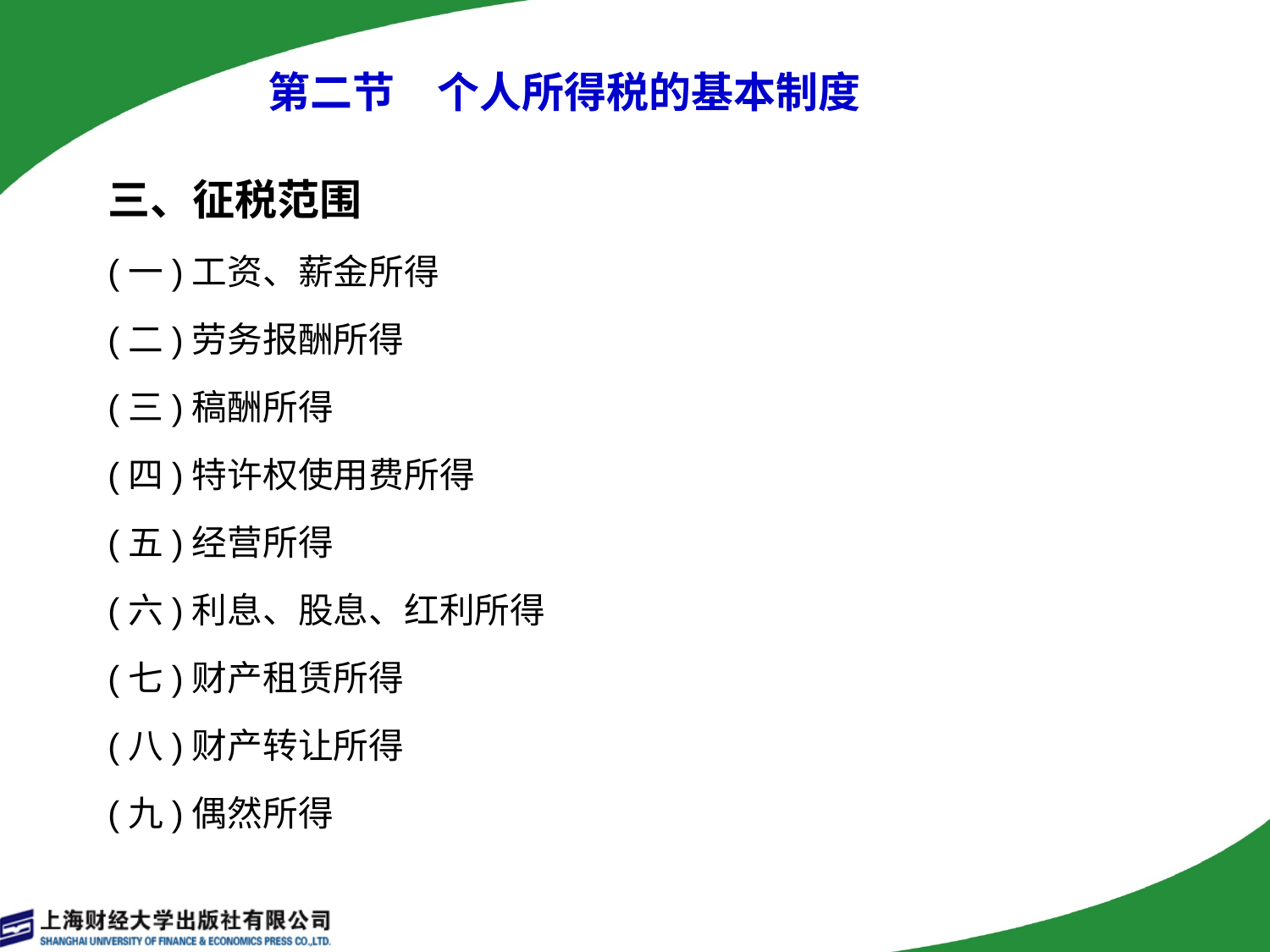

# 第二节　个人所得税的基本制度
三、征税范围
(一)工资、薪金所得
(二)劳务报酬所得
(三)稿酬所得
(四)特许权使用费所得
(五)经营所得
(六)利息、股息、红利所得
(七)财产租赁所得
(八)财产转让所得
(九)偶然所得